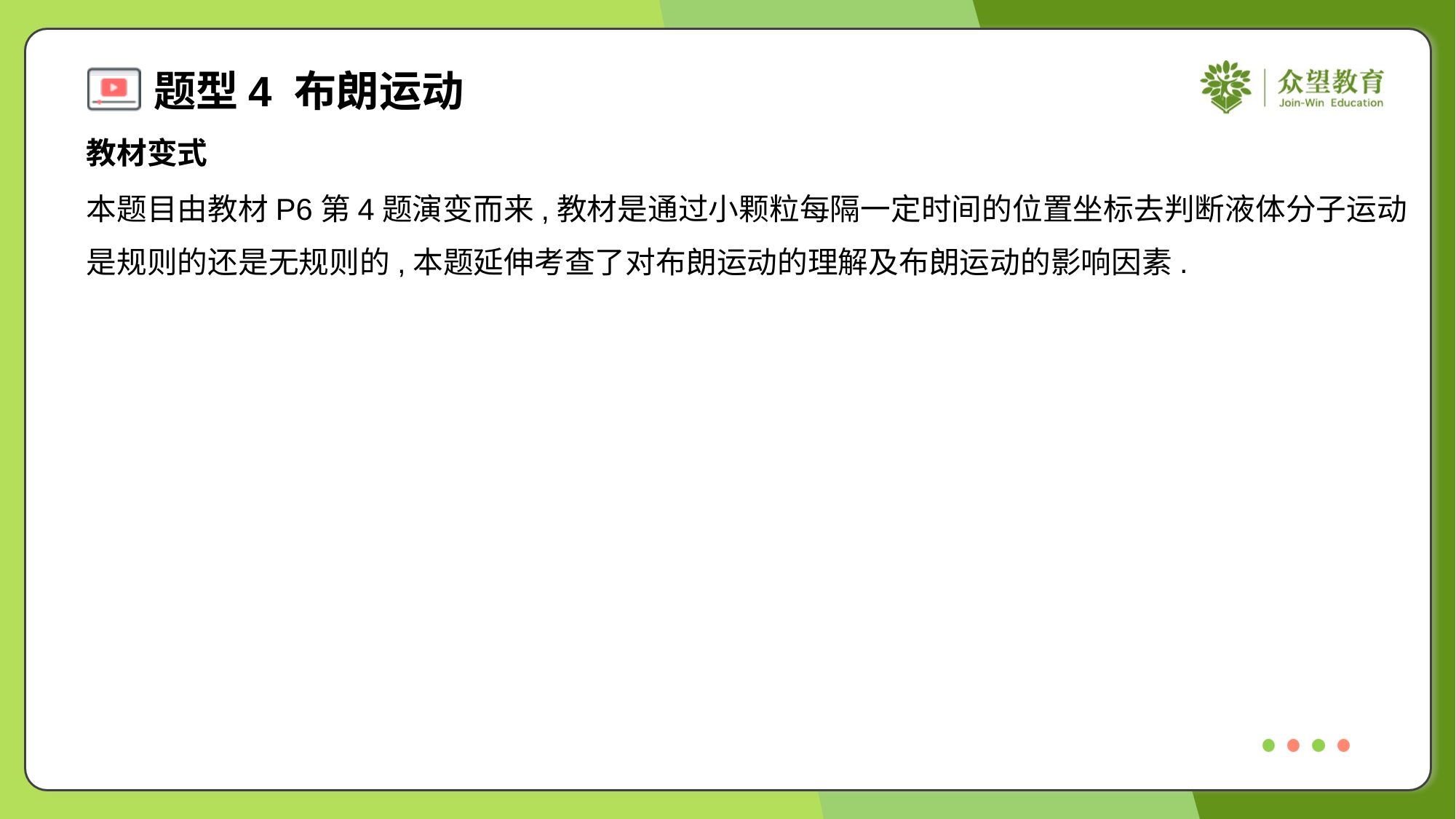

教材变式
本题目由教材P6第4题演变而来,教材是通过小颗粒每隔一定时间的位置坐标去判断液体分子运动
是规则的还是无规则的,本题延伸考查了对布朗运动的理解及布朗运动的影响因素.